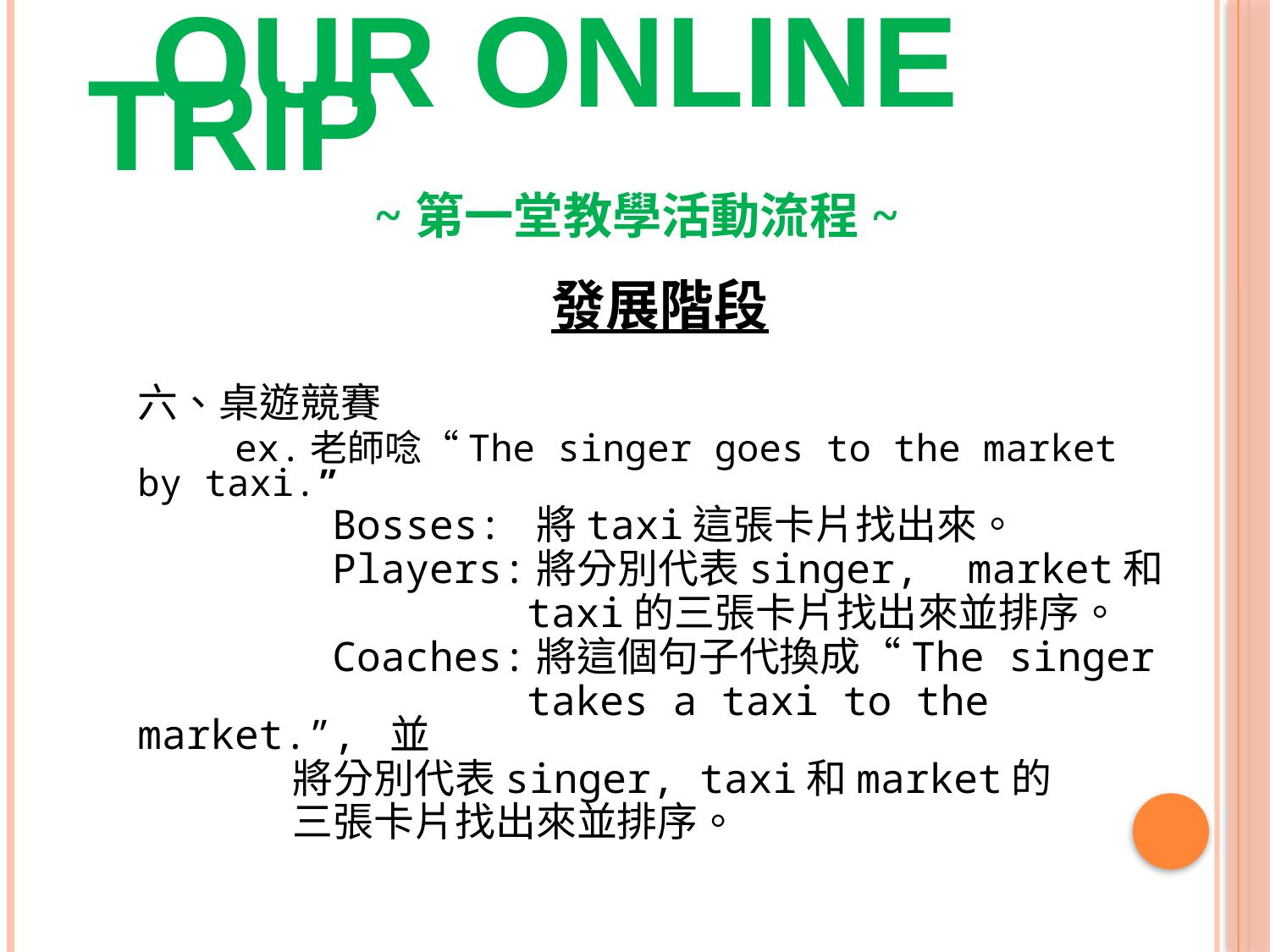

# OUR ONLINE TRIP ~第一堂教學活動流程~
發展階段

六、桌遊競賽
    ex.老師唸“The singer goes to the market by taxi.”
        Bosses: 將taxi這張卡片找出來。
        Players:將分別代表singer,  market和
                taxi的三張卡片找出來並排序。
        Coaches:將這個句子代換成“The singer
                takes a taxi to the market.”, 並
                將分別代表singer, taxi和market的
                三張卡片找出來並排序。